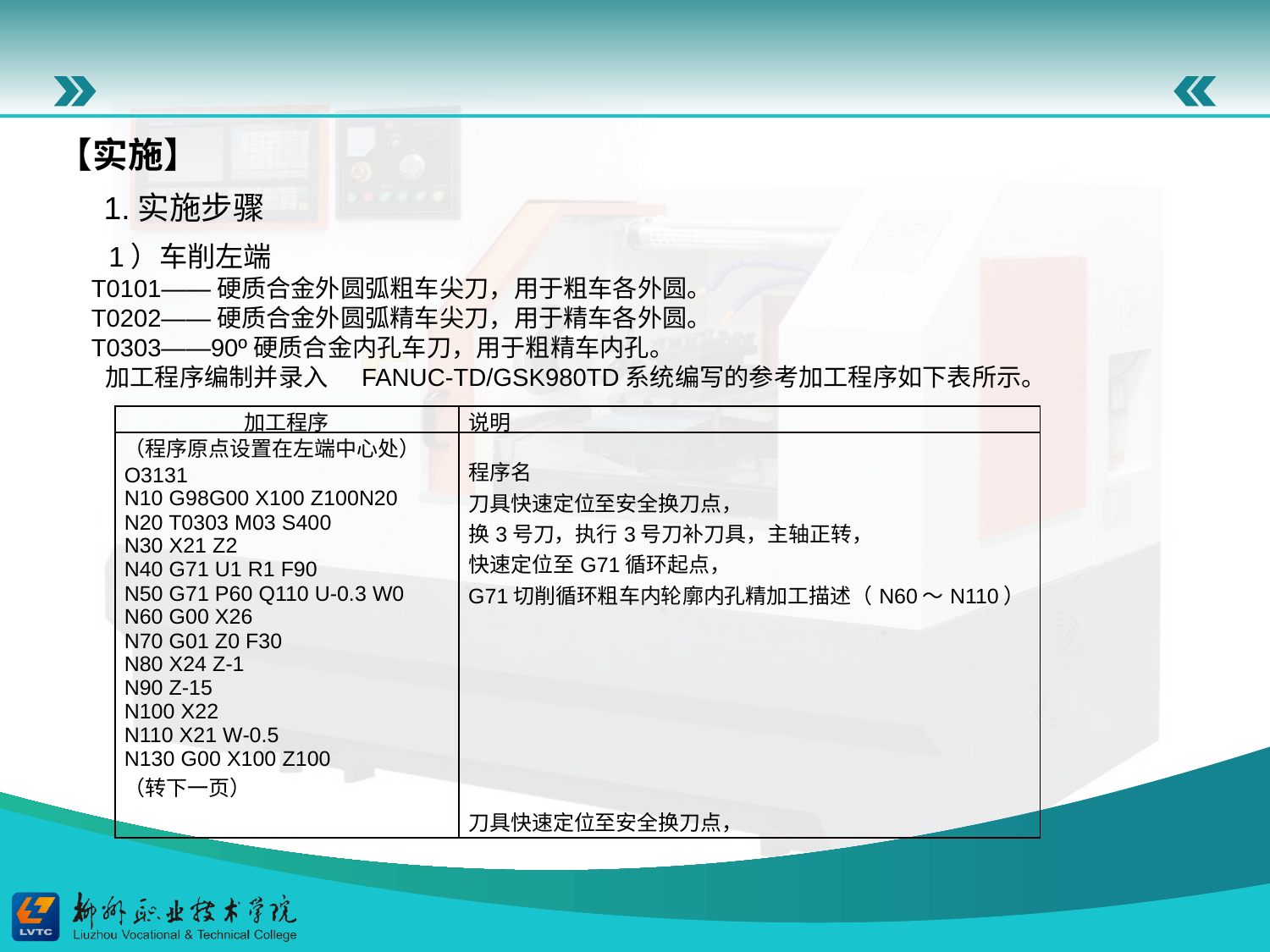

【实施】
1.实施步骤
    1）车削左端
  T0101——硬质合金外圆弧粗车尖刀，用于粗车各外圆。  T0202——硬质合金外圆弧精车尖刀，用于精车各外圆。  T0303——90º硬质合金内孔车刀，用于粗精车内孔。
    加工程序编制并录入     FANUC-TD/GSK980TD系统编写的参考加工程序如下表所示。
| 加工程序 | 说明 |
| --- | --- |
| （程序原点设置在左端中心处） O3131 N10 G98G00 X100 Z100N20 N20 T0303 M03 S400 N30 X21 Z2 N40 G71 U1 R1 F90 N50 G71 P60 Q110 U-0.3 W0 N60 G00 X26 N70 G01 Z0 F30 N80 X24 Z-1 N90 Z-15 N100 X22 N110 X21 W-0.5 N130 G00 X100 Z100 （转下一页） | 程序名 刀具快速定位至安全换刀点， 换3号刀，执行3号刀补刀具，主轴正转， 快速定位至G71循环起点， G71切削循环粗车内轮廓内孔精加工描述（N60～N110） 刀具快速定位至安全换刀点， |